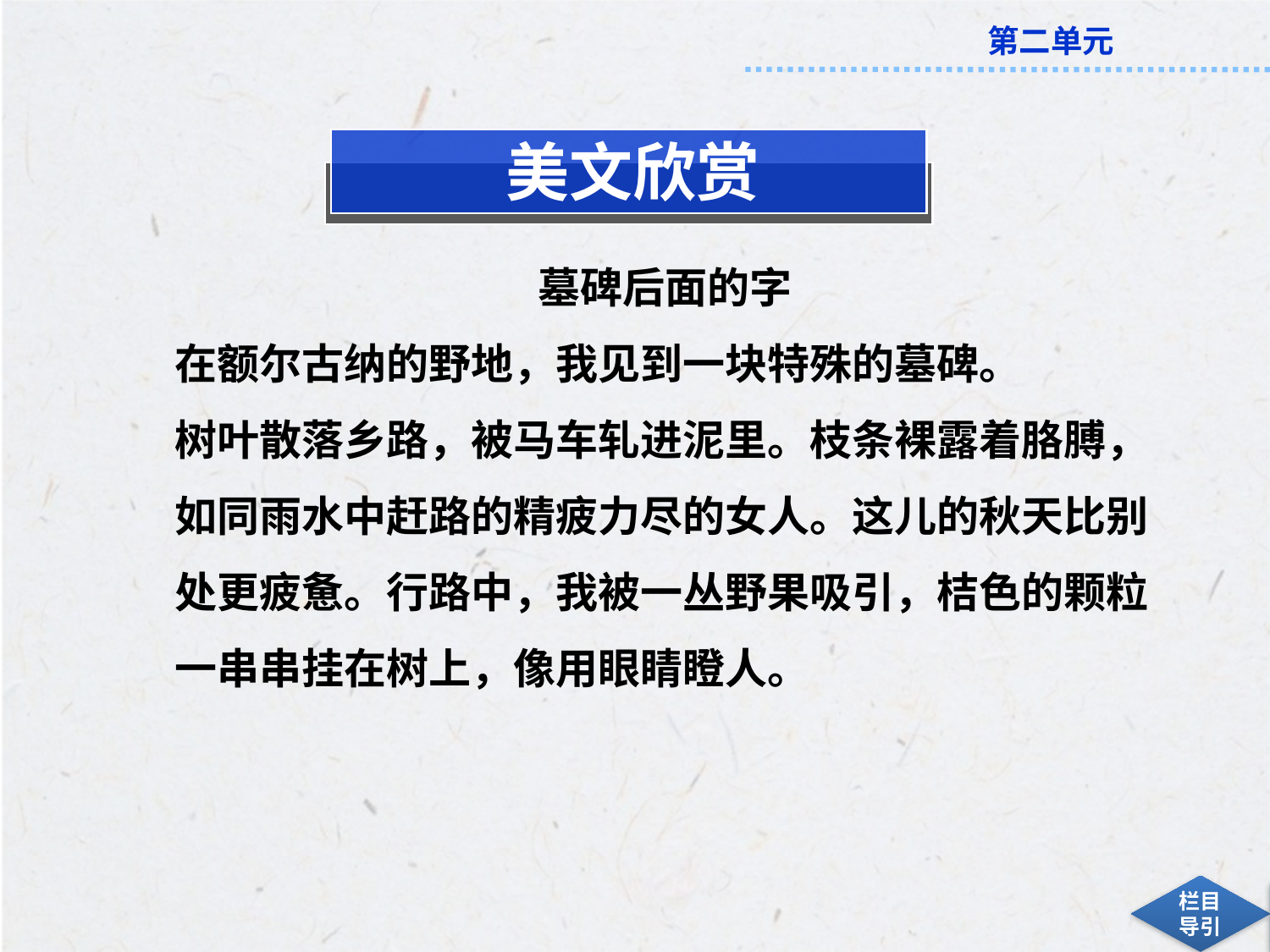

美文欣赏

墓碑后面的字
在额尔古纳的野地，我见到一块特殊的墓碑。
树叶散落乡路，被马车轧进泥里。枝条裸露着胳膊，如同雨水中赶路的精疲力尽的女人。这儿的秋天比别处更疲惫。行路中，我被一丛野果吸引，桔色的颗粒一串串挂在树上，像用眼睛瞪人。